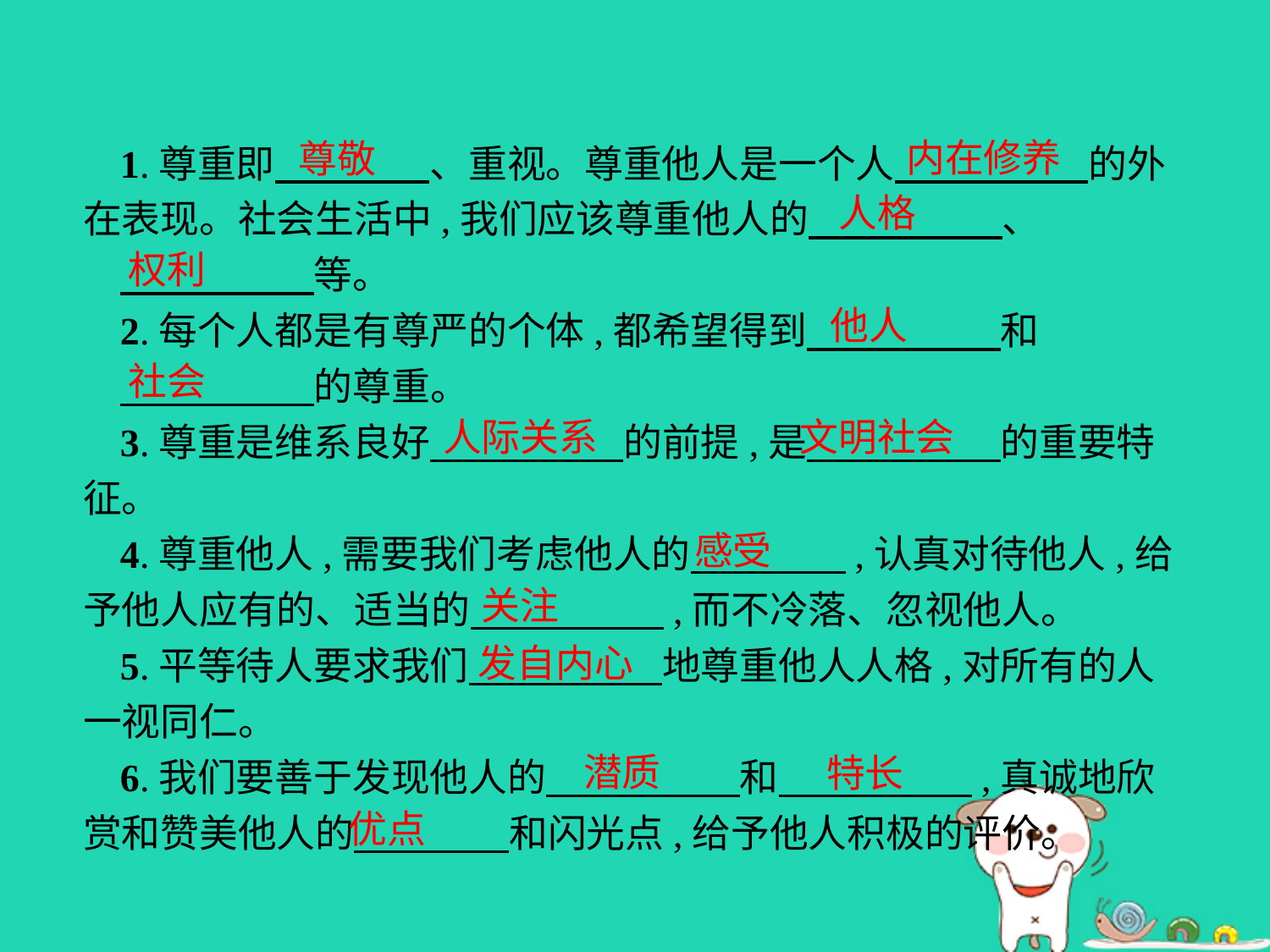

内在修养
尊敬
1.尊重即　　　　、重视。尊重他人是一个人　　　　　的外在表现。社会生活中,我们应该尊重他人的　　　　　、
　　　　　等。
2.每个人都是有尊严的个体,都希望得到　　　　　和
　　　　　的尊重。
3.尊重是维系良好　　　　　的前提,是　　　　　的重要特征。
4.尊重他人,需要我们考虑他人的　　　　,认真对待他人,给予他人应有的、适当的　　　　　,而不冷落、忽视他人。
5.平等待人要求我们　　　　　地尊重他人人格,对所有的人一视同仁。
6.我们要善于发现他人的　　　　　和　　　　　,真诚地欣赏和赞美他人的　　　　和闪光点,给予他人积极的评价。
人格
权利
他人
社会
文明社会
人际关系
感受
关注
发自内心
潜质
特长
优点